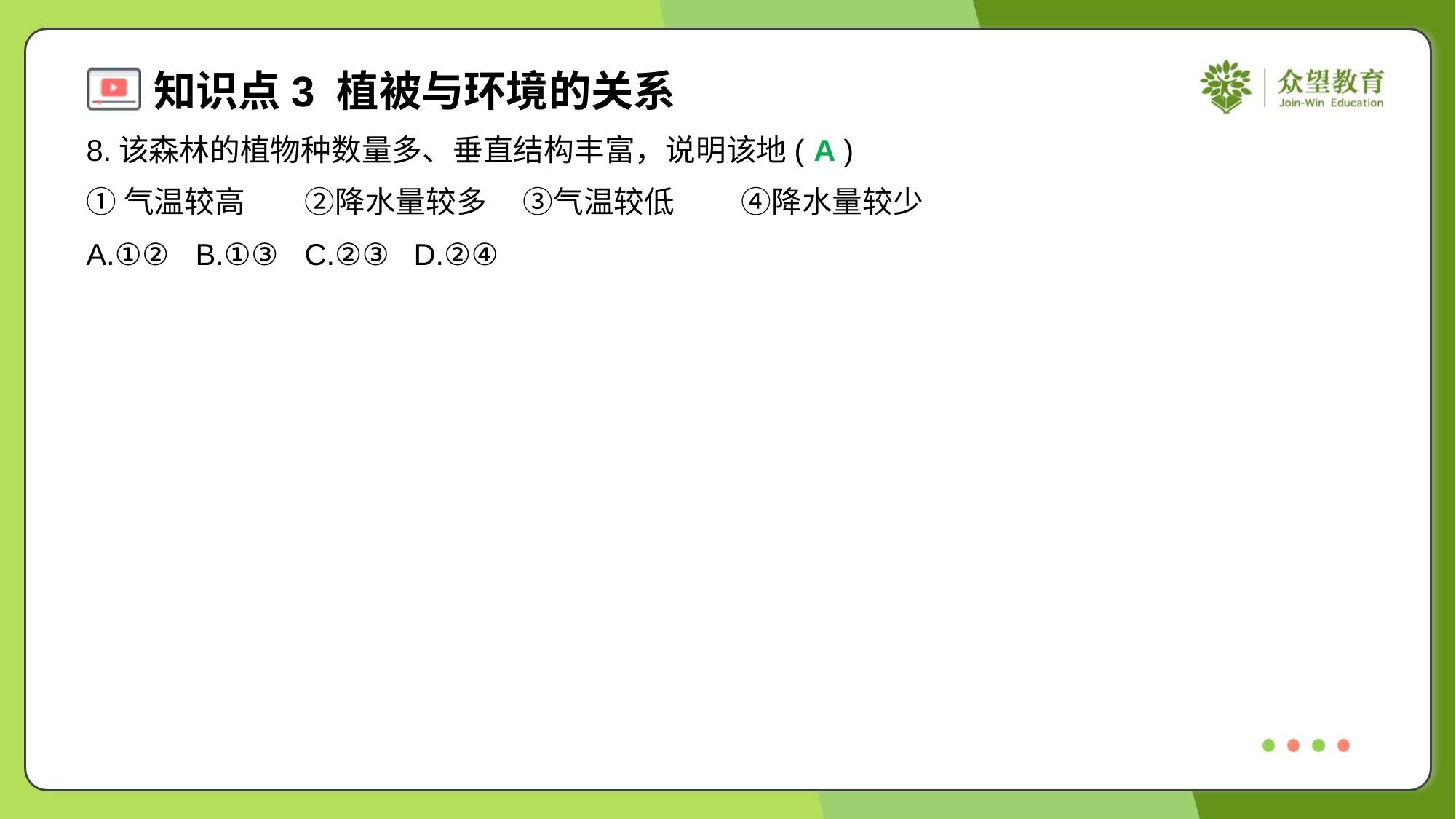

8.该森林的植物种数量多、垂直结构丰富，说明该地(     )
A
①气温较高	②降水量较多	③气温较低	④降水量较少
A.①②	B.①③	C.②③	D.②④